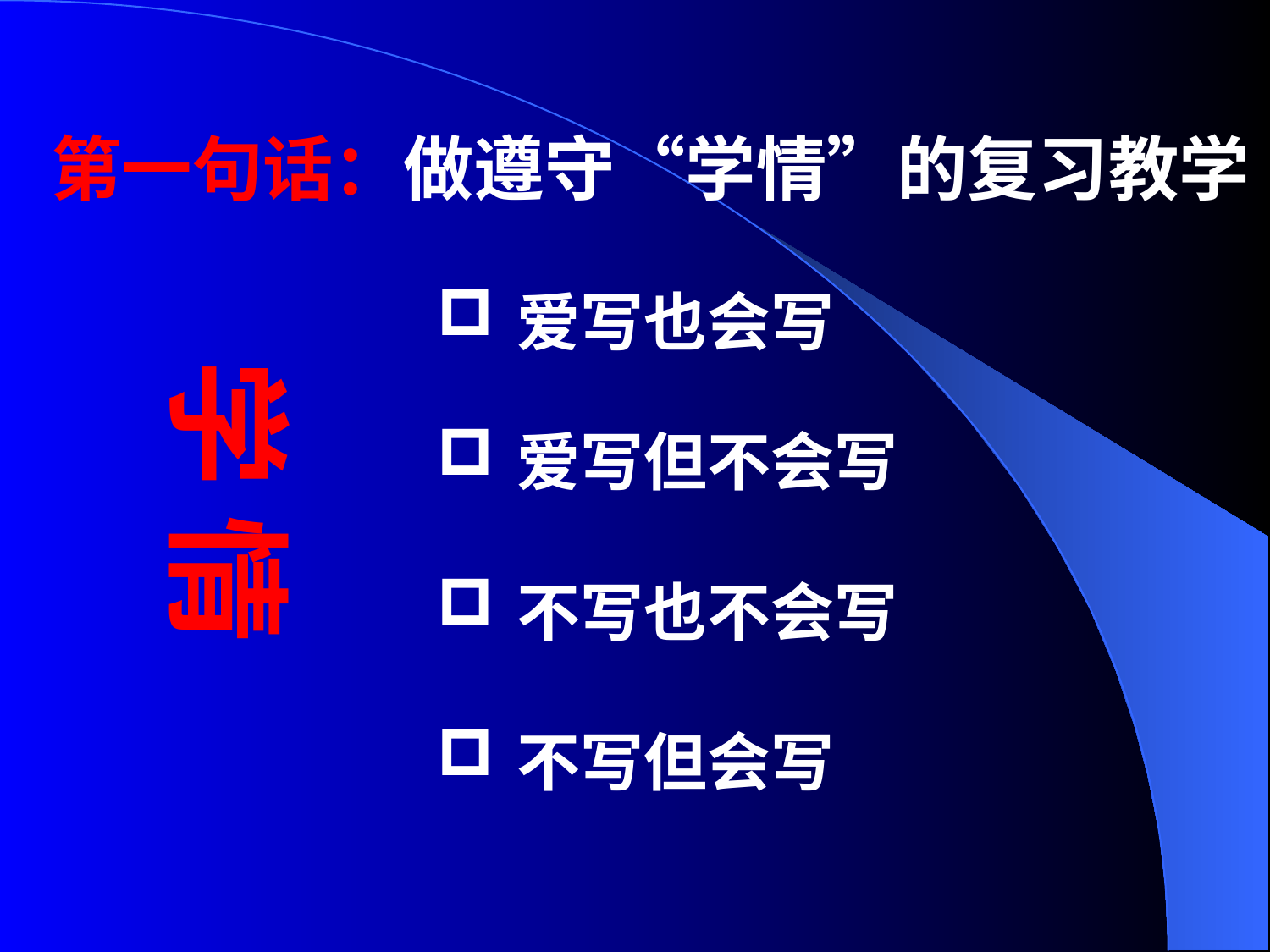

第一句话：做遵守“学情”的复习教学
爱写也会写
学 情
爱写但不会写
不写也不会写
不写但会写